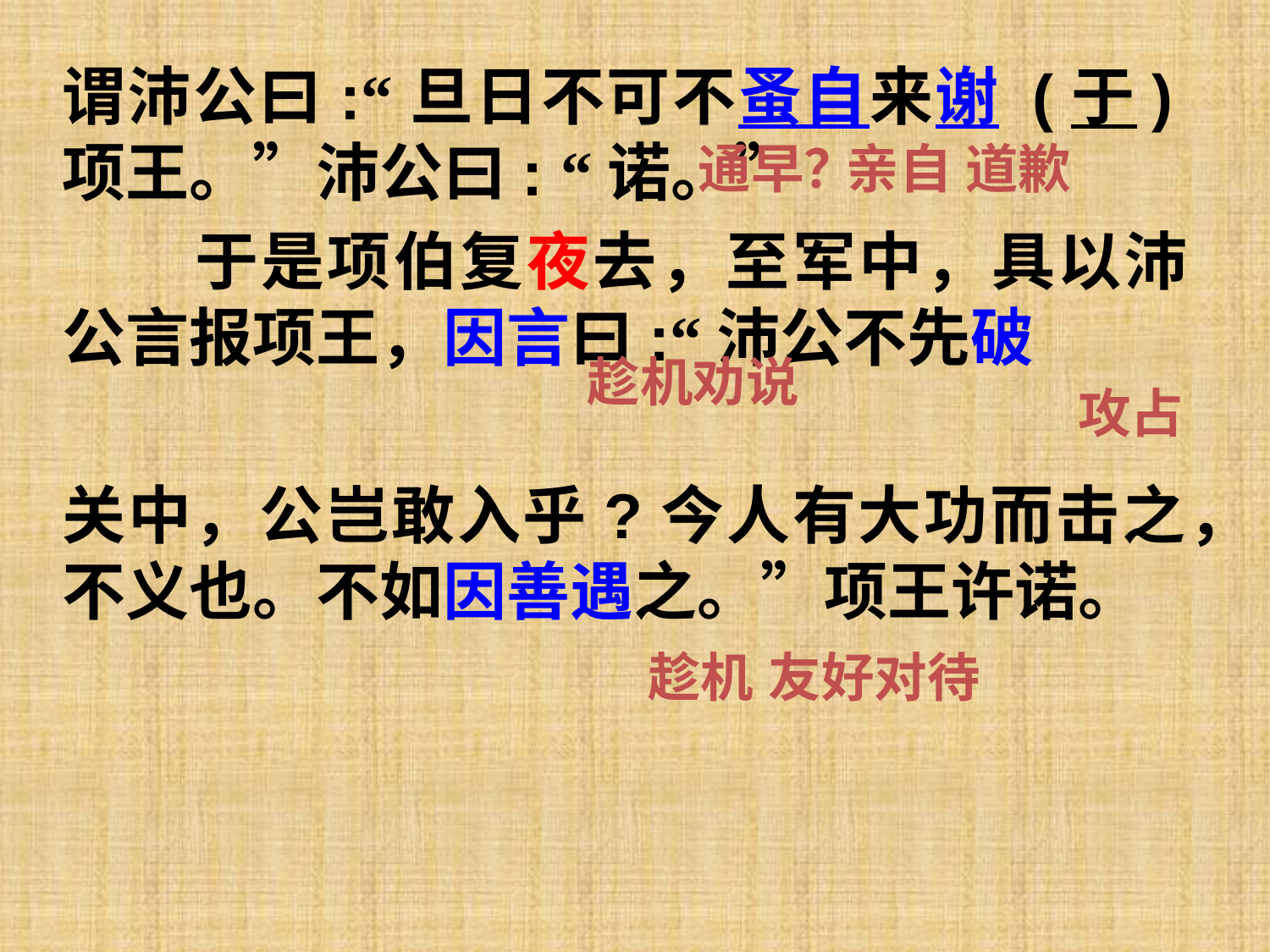

谓沛公曰:“旦日不可不蚤自来谢 (于)项王。”沛公曰: “诺。”
　　于是项伯复夜去，至军中，具以沛公言报项王，因言曰:“沛公不先破

关中，公岂敢入乎?今人有大功而击之，不义也。不如因善遇之。”项王许诺。

通早？
亲自
道歉
趁机劝说
攻占
趁机
友好对待